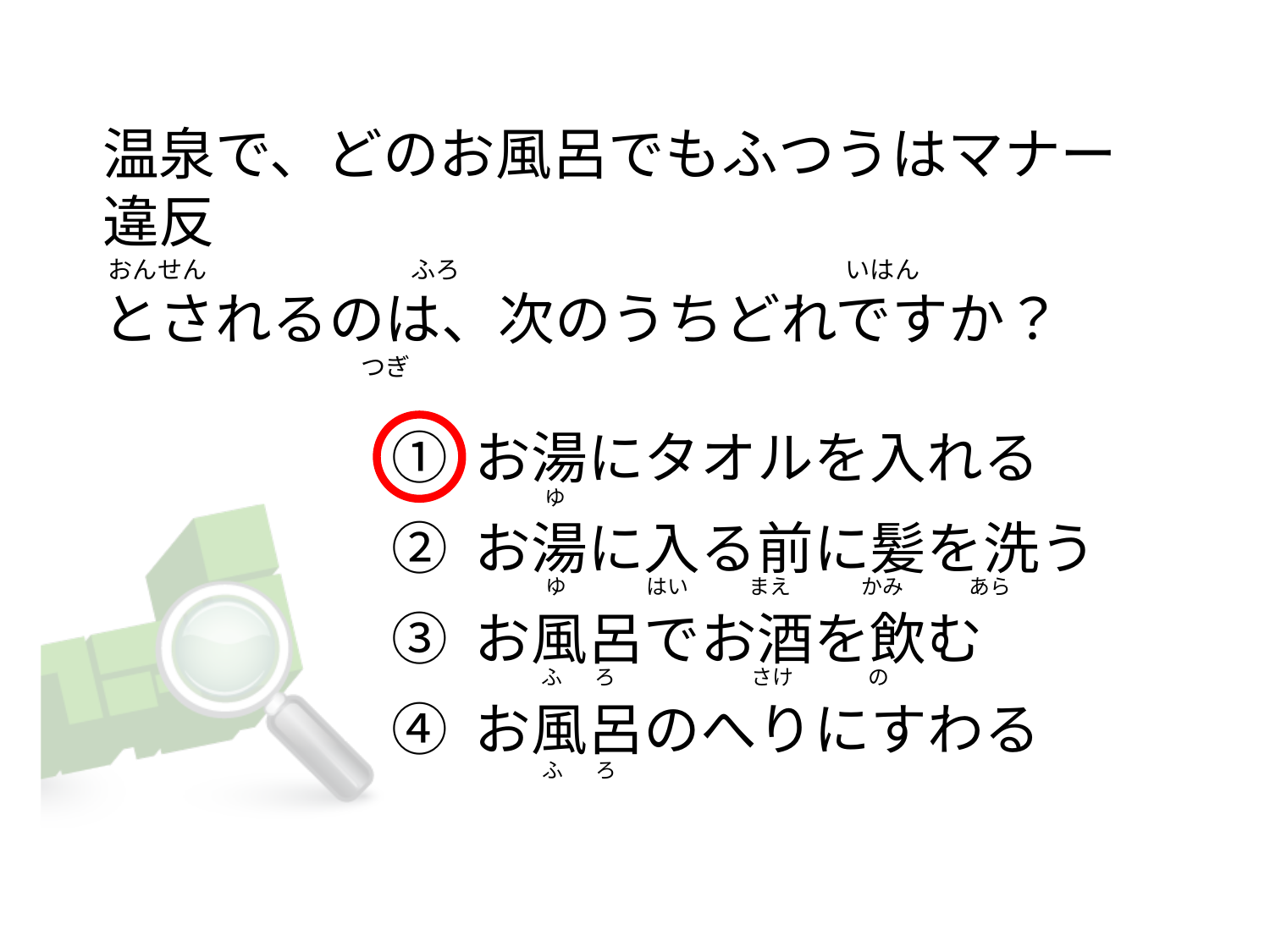

# 温泉で、どのお風呂でもふつうはマナー違反  おんせん                                     ふろ                                                                      いはん とされるのは、次のうちどれですか？                                                つぎ

① お湯にタオルを入れる
② お湯に入る前に髪を洗う
③ お風呂でお酒を飲む
④ お風呂のへりにすわる
             ゆ
             ゆ                 はい             まえ               かみ              あら
              ふ       ろ                             さけ                の
             ふ       ろ